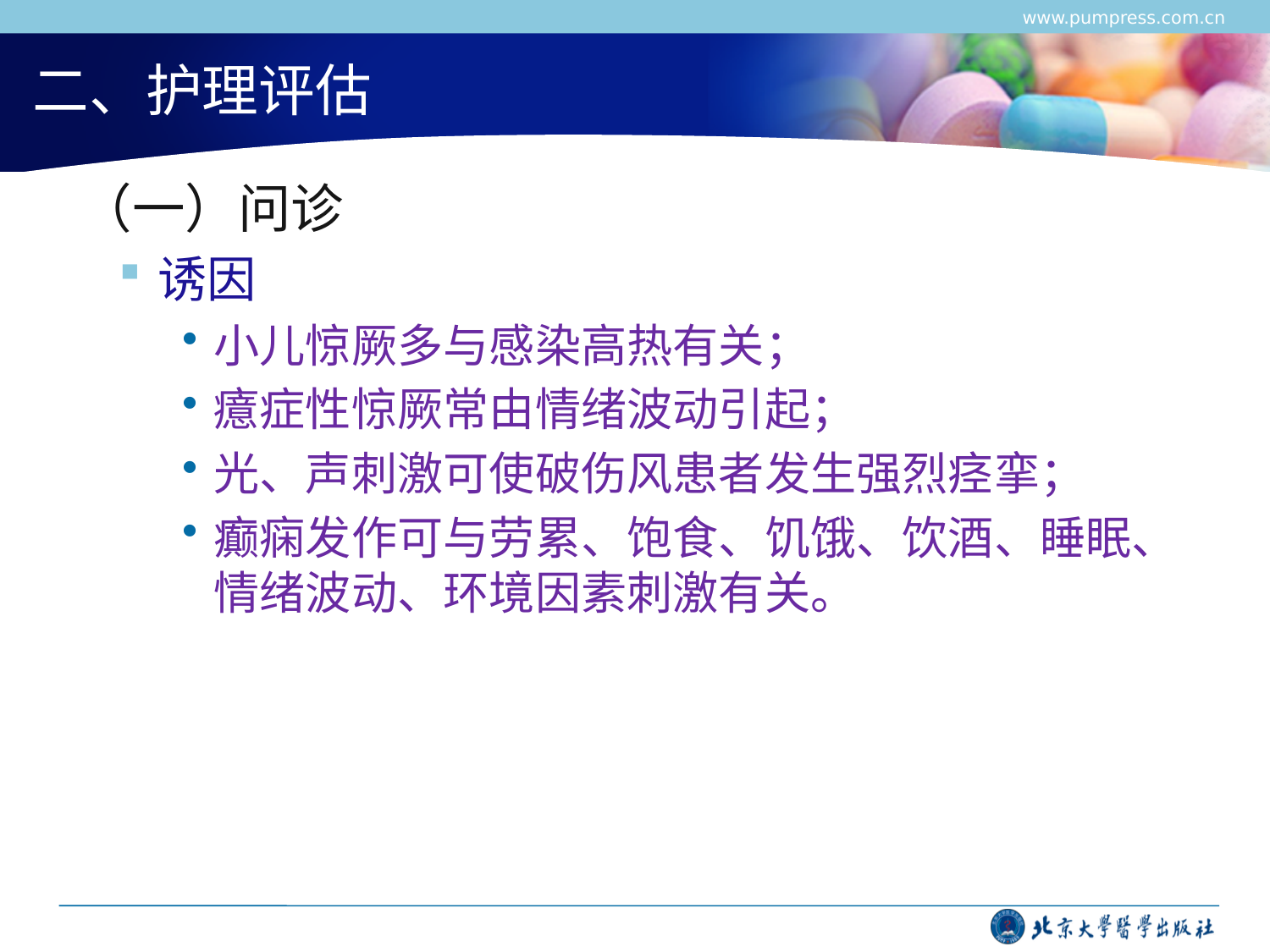

www.pumpress.com.cn
# 二、护理评估
 （一）问诊
诱因
小儿惊厥多与感染高热有关；
癔症性惊厥常由情绪波动引起；
光、声刺激可使破伤风患者发生强烈痉挛；
癫痫发作可与劳累、饱食、饥饿、饮酒、睡眠、情绪波动、环境因素刺激有关。